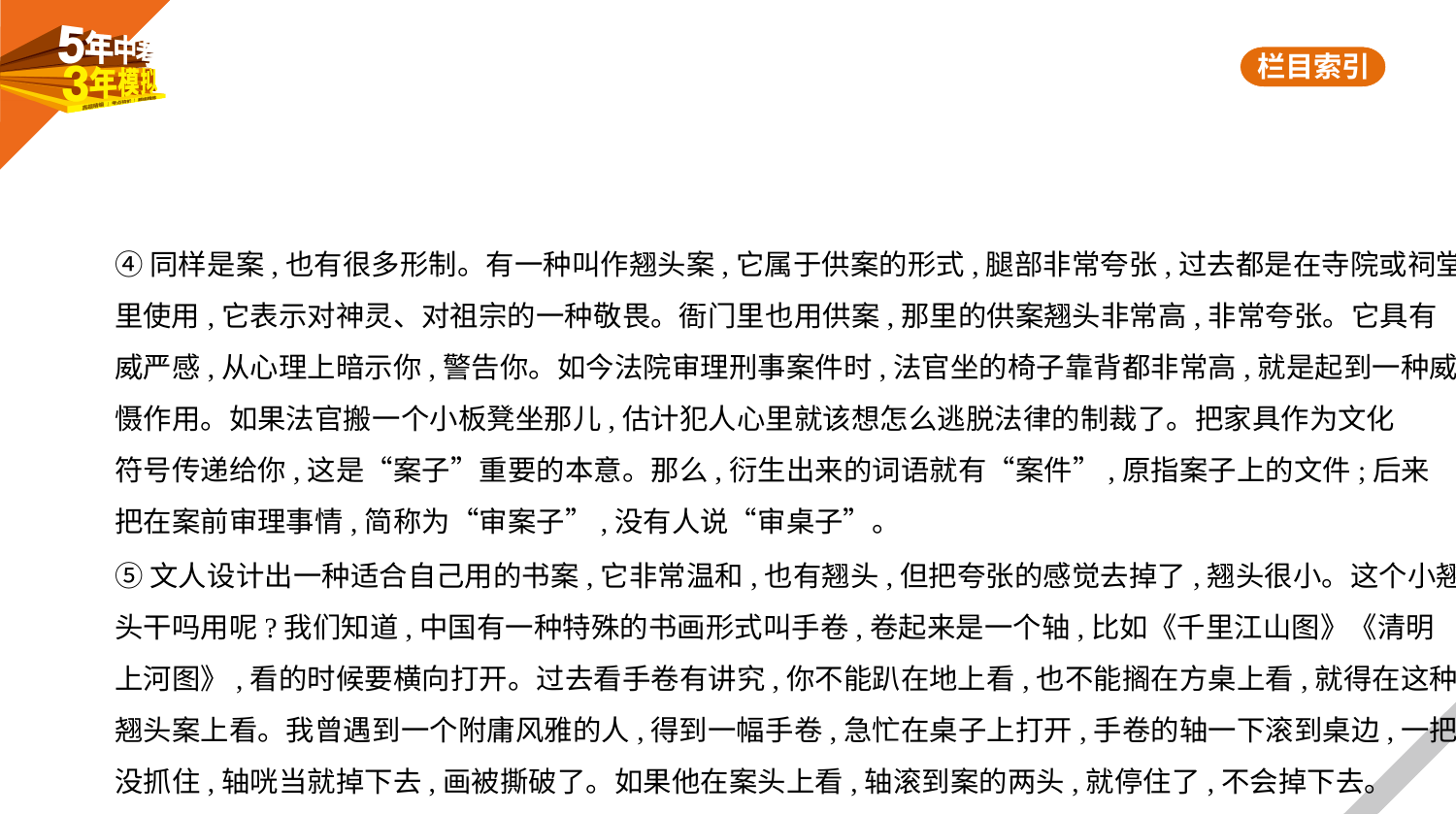

④同样是案,也有很多形制。有一种叫作翘头案,它属于供案的形式,腿部非常夸张,过去都是在寺院或祠堂
里使用,它表示对神灵、对祖宗的一种敬畏。衙门里也用供案,那里的供案翘头非常高,非常夸张。它具有
威严感,从心理上暗示你,警告你。如今法院审理刑事案件时,法官坐的椅子靠背都非常高,就是起到一种威
慑作用。如果法官搬一个小板凳坐那儿,估计犯人心里就该想怎么逃脱法律的制裁了。把家具作为文化
符号传递给你,这是“案子”重要的本意。那么,衍生出来的词语就有“案件”,原指案子上的文件;后来
把在案前审理事情,简称为“审案子”,没有人说“审桌子”。
⑤文人设计出一种适合自己用的书案,它非常温和,也有翘头,但把夸张的感觉去掉了,翘头很小。这个小翘
头干吗用呢?我们知道,中国有一种特殊的书画形式叫手卷,卷起来是一个轴,比如《千里江山图》《清明
上河图》,看的时候要横向打开。过去看手卷有讲究,你不能趴在地上看,也不能搁在方桌上看,就得在这种
翘头案上看。我曾遇到一个附庸风雅的人,得到一幅手卷,急忙在桌子上打开,手卷的轴一下滚到桌边,一把
没抓住,轴咣当就掉下去,画被撕破了。如果他在案头上看,轴滚到案的两头,就停住了,不会掉下去。